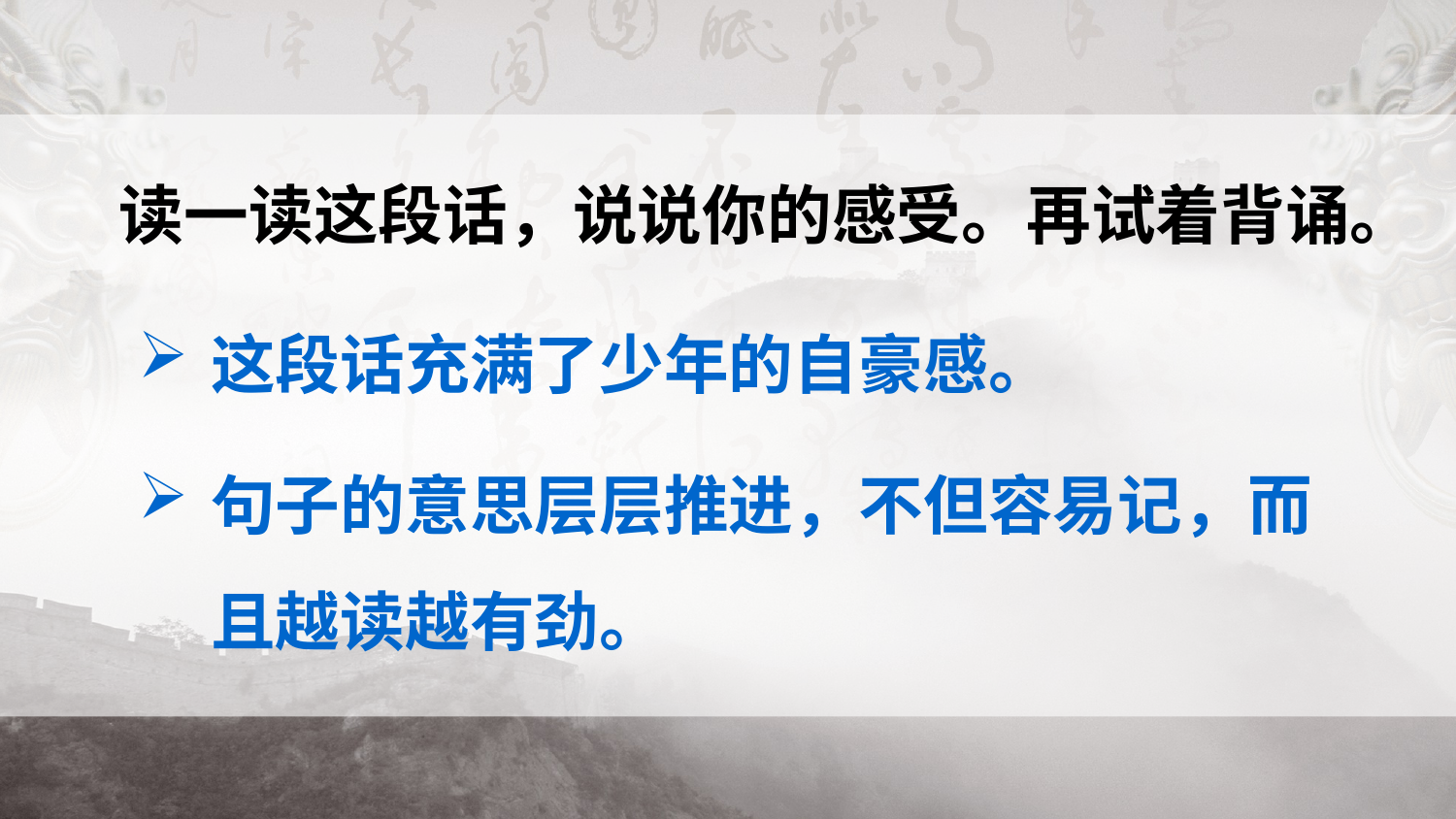

读一读这段话，说说你的感受。再试着背诵。
这段话充满了少年的自豪感。
句子的意思层层推进，不但容易记，而且越读越有劲。